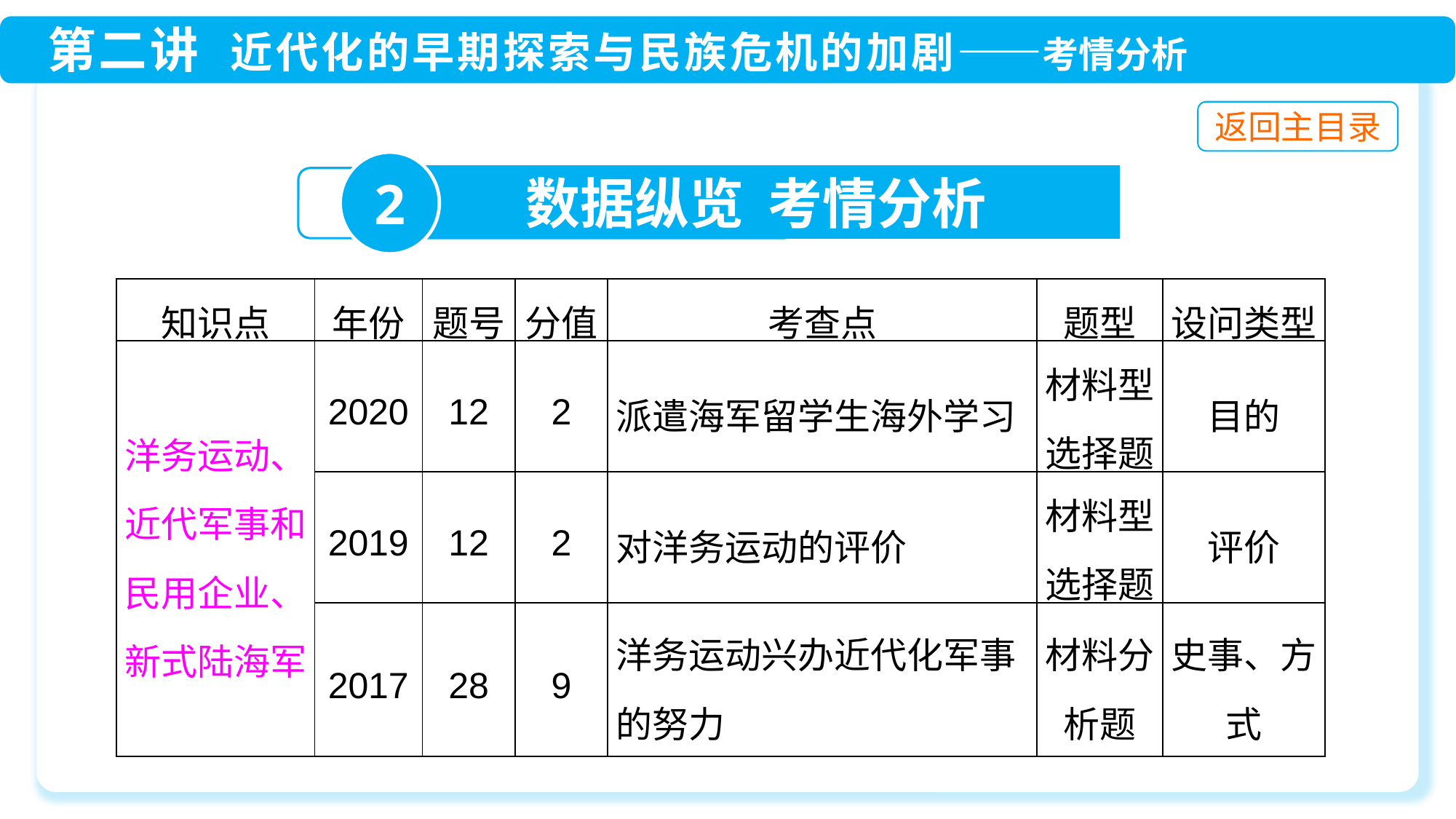

2
数据纵览  考情分析

| 知识点 | 年份 | 题号 | 分值 | 考查点 | 题型 | 设问类型 |
| --- | --- | --- | --- | --- | --- | --- |
| 洋务运动、近代军事和民用企业、新式陆海军 | 2020 | 12 | 2 | 派遣海军留学生海外学习 | 材料型选择题 | 目的 |
|  | 2019 | 12 | 2 | 对洋务运动的评价 | 材料型选择题 | 评价 |
|  | 2017 | 28 | 9 | 洋务运动兴办近代化军事的努力 | 材料分析题 | 史事、方式 |